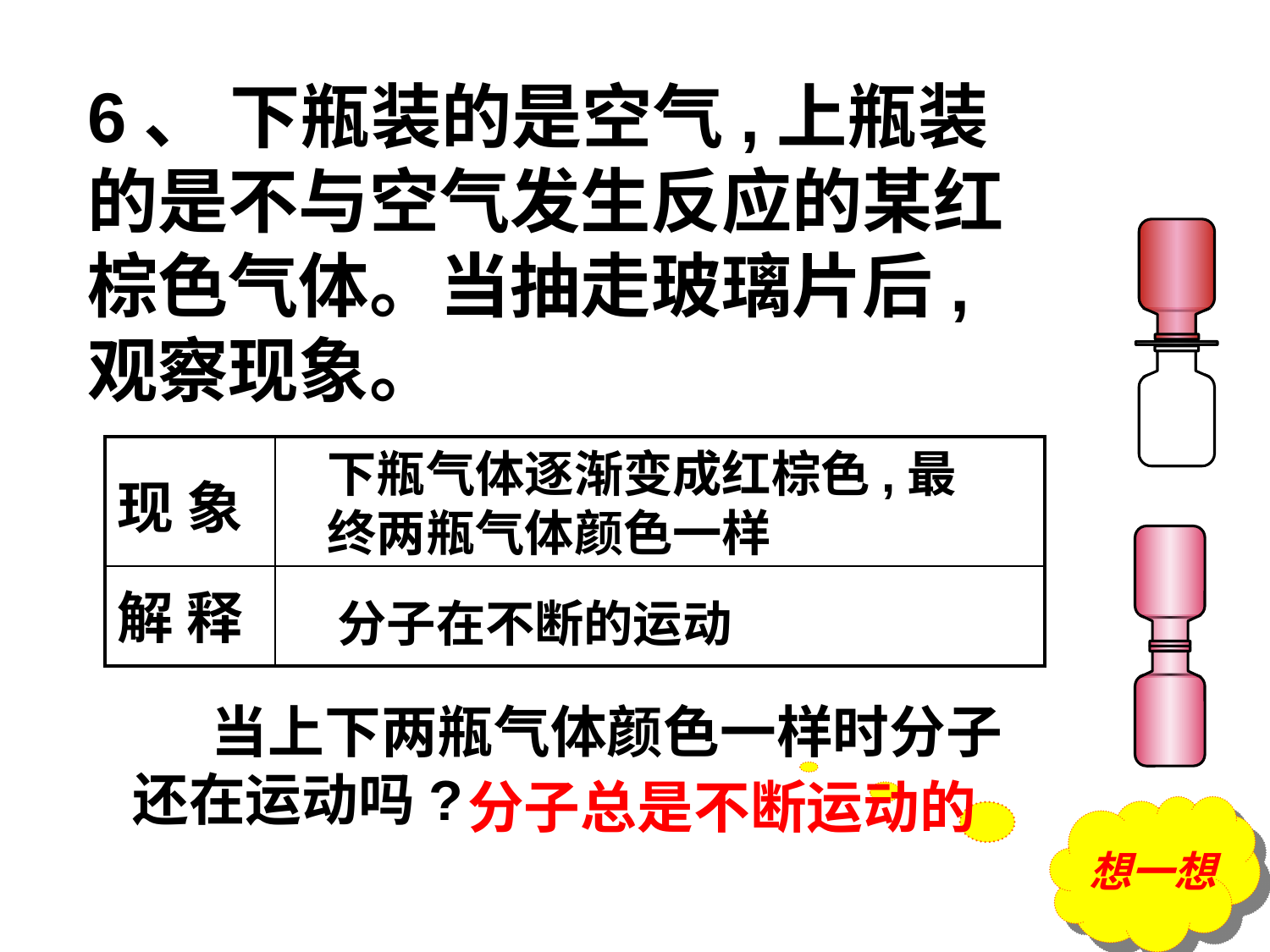

6、 下瓶装的是空气,上瓶装的是不与空气发生反应的某红棕色气体。当抽走玻璃片后,观察现象。

下瓶气体逐渐变成红棕色,最终两瓶气体颜色一样
|  |  |
| --- | --- |
| 解 释 |  |
现 象

分子在不断的运动

      当上下两瓶气体颜色一样时分子还在运动吗?

想一想

分子总是不断运动的